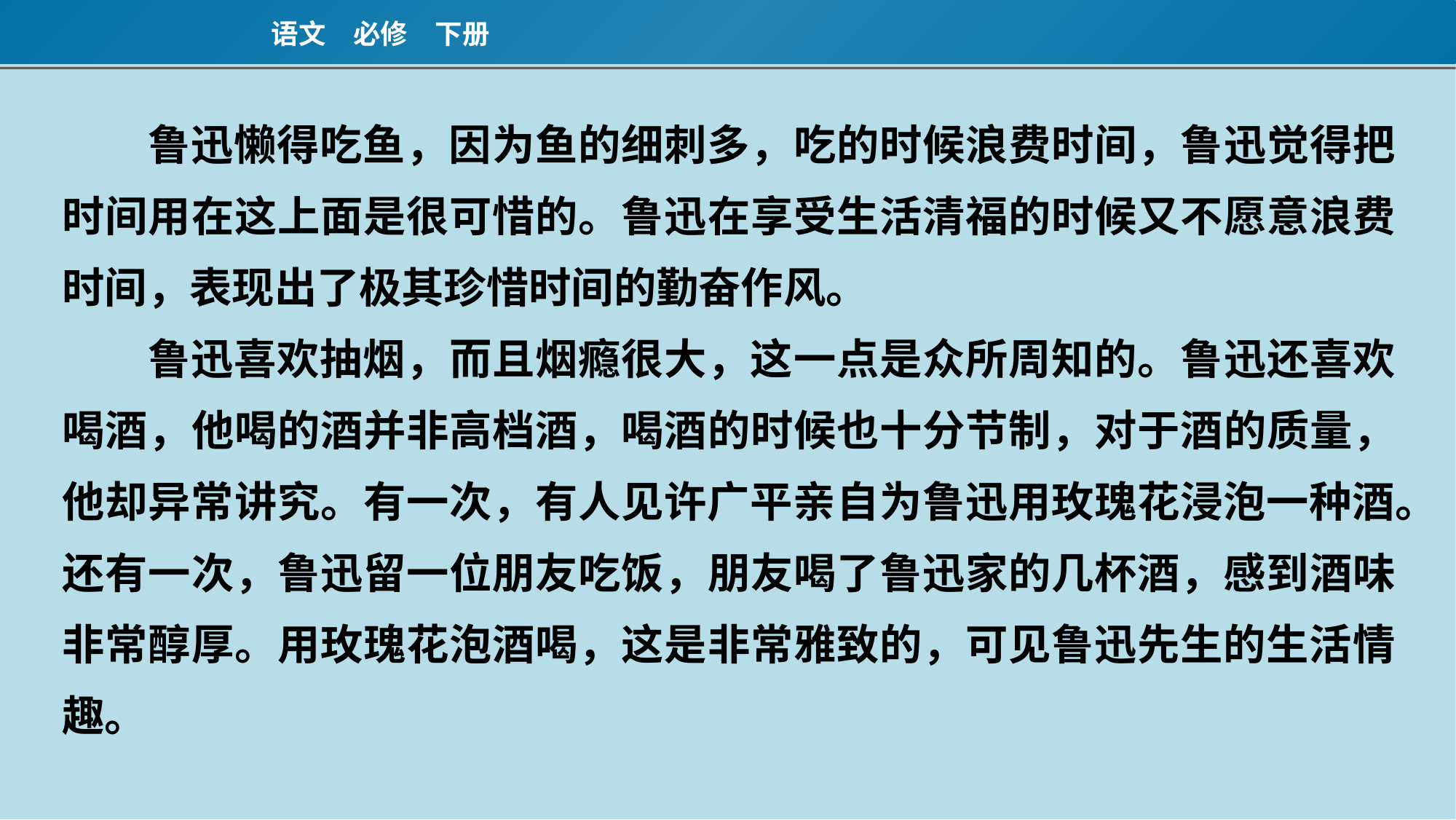

鲁迅懒得吃鱼，因为鱼的细刺多，吃的时候浪费时间，鲁迅觉得把时间用在这上面是很可惜的。鲁迅在享受生活清福的时候又不愿意浪费时间，表现出了极其珍惜时间的勤奋作风。
鲁迅喜欢抽烟，而且烟瘾很大，这一点是众所周知的。鲁迅还喜欢喝酒，他喝的酒并非高档酒，喝酒的时候也十分节制，对于酒的质量，他却异常讲究。有一次，有人见许广平亲自为鲁迅用玫瑰花浸泡一种酒。还有一次，鲁迅留一位朋友吃饭，朋友喝了鲁迅家的几杯酒，感到酒味非常醇厚。用玫瑰花泡酒喝，这是非常雅致的，可见鲁迅先生的生活情趣。